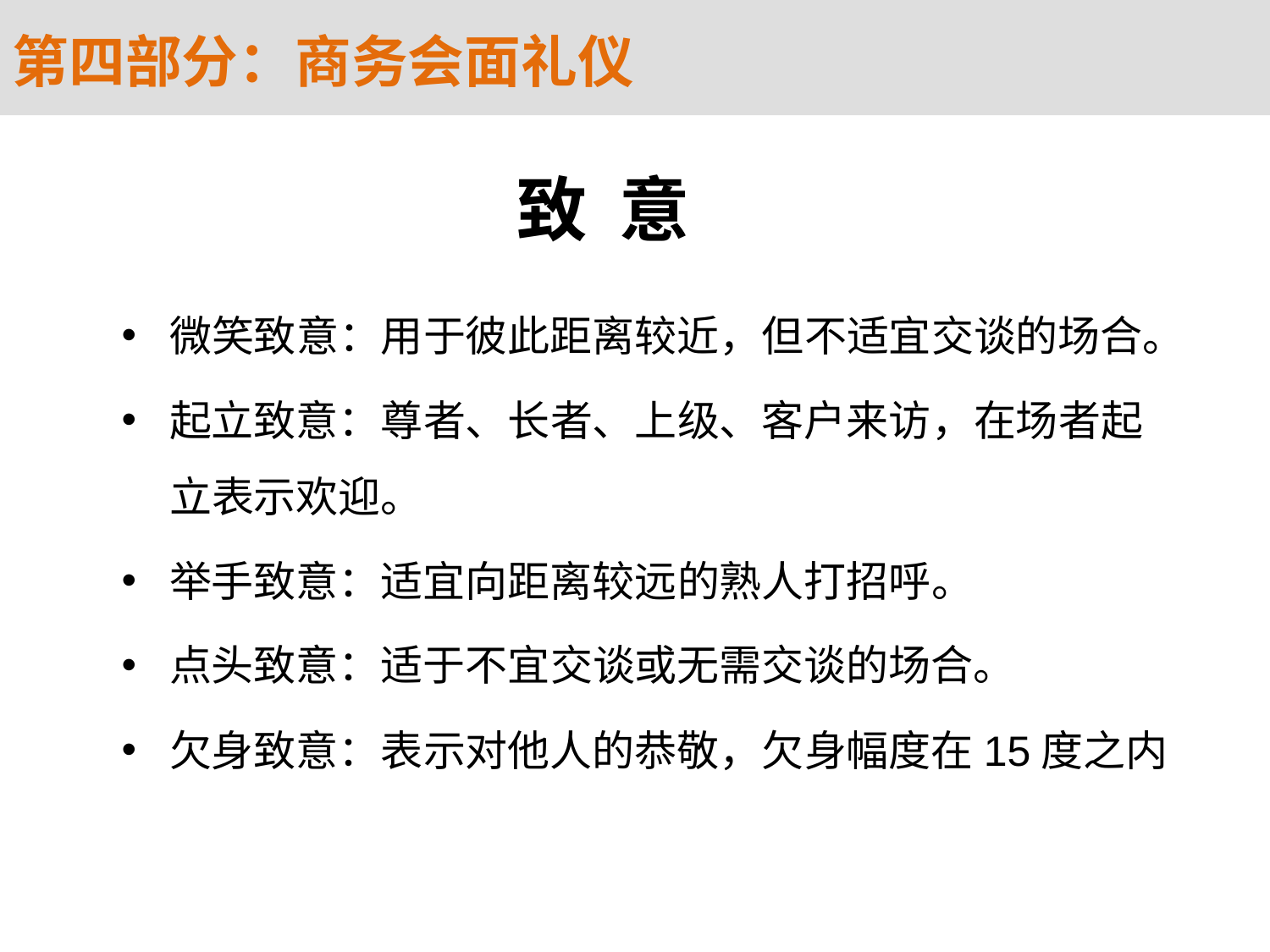

第四部分：商务会面礼仪
致  意

微笑致意：用于彼此距离较近，但不适宜交谈的场合。
起立致意：尊者、长者、上级、客户来访，在场者起立表示欢迎。
举手致意：适宜向距离较远的熟人打招呼。
点头致意：适于不宜交谈或无需交谈的场合。
欠身致意：表示对他人的恭敬，欠身幅度在15度之内